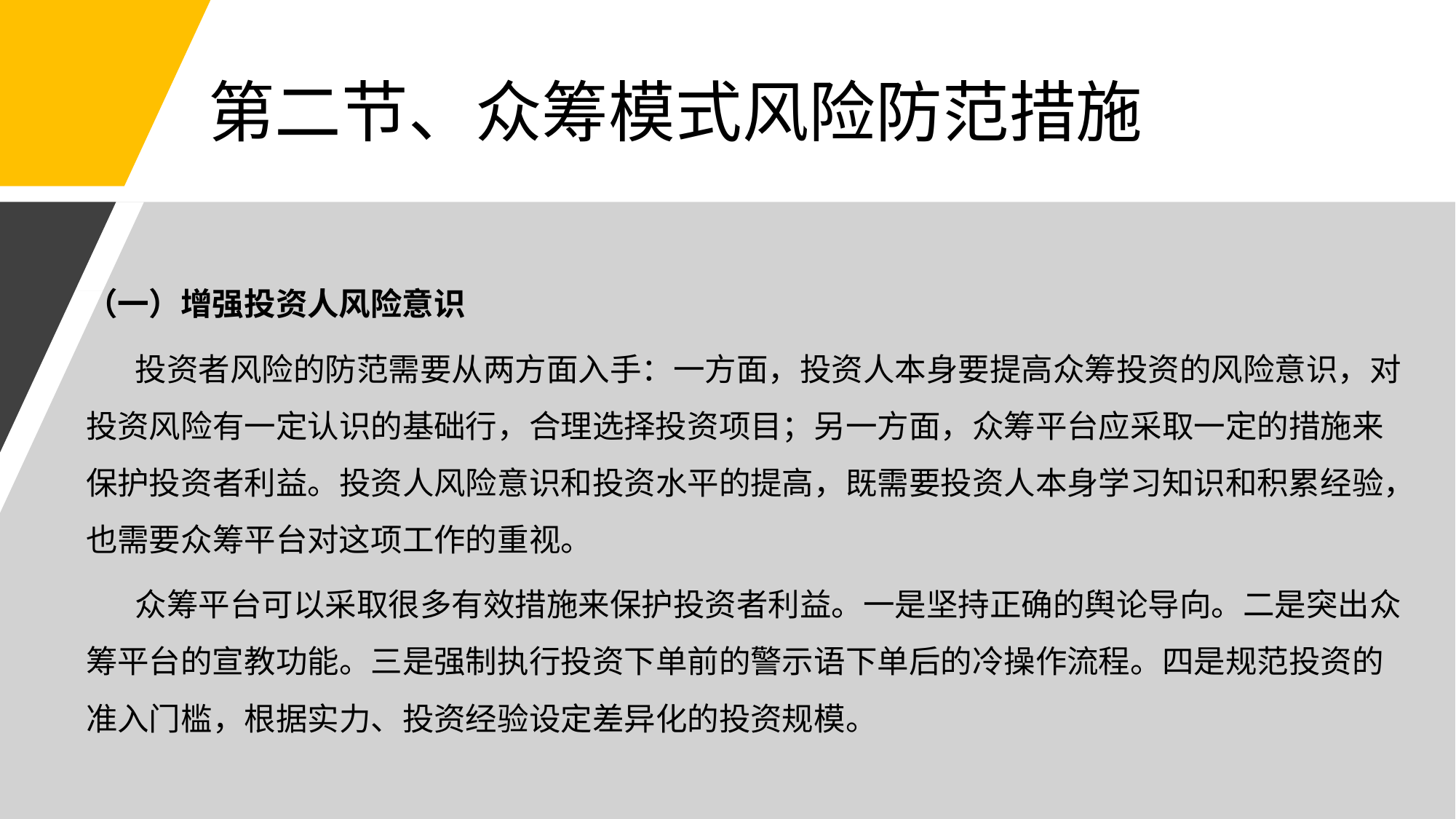

第二节、众筹模式风险防范措施

（一）增强投资人风险意识
      投资者风险的防范需要从两方面入手：一方面，投资人本身要提高众筹投资的风险意识，对投资风险有一定认识的基础行，合理选择投资项目；另一方面，众筹平台应采取一定的措施来保护投资者利益。投资人风险意识和投资水平的提高，既需要投资人本身学习知识和积累经验，也需要众筹平台对这项工作的重视。
      众筹平台可以采取很多有效措施来保护投资者利益。一是坚持正确的舆论导向。二是突出众筹平台的宣教功能。三是强制执行投资下单前的警示语下单后的冷操作流程。四是规范投资的准入门槛，根据实力、投资经验设定差异化的投资规模。